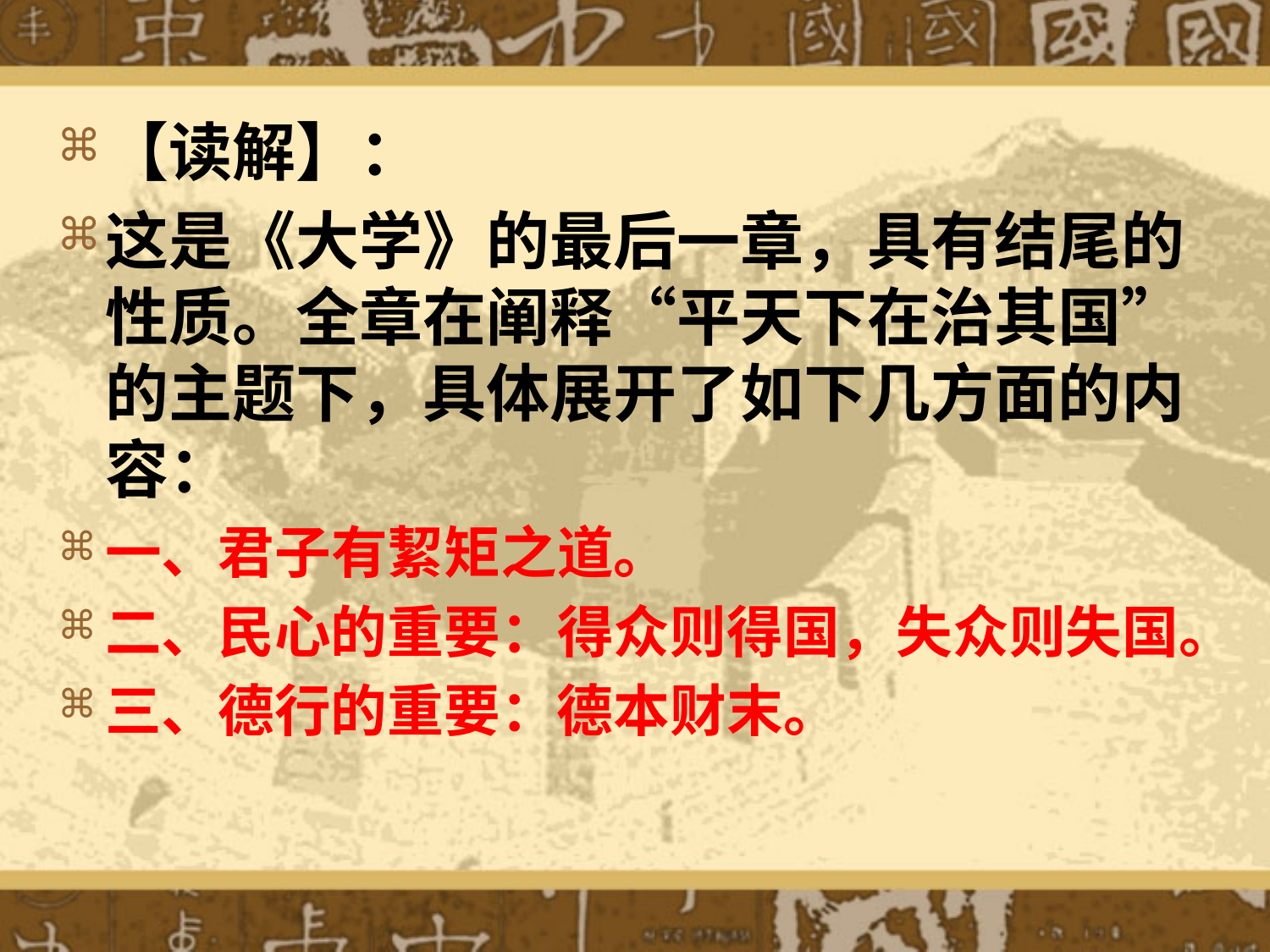

【读解】：
这是《大学》的最后一章，具有结尾的性质。全章在阐释“平天下在治其国”的主题下，具体展开了如下几方面的内容：
一、君子有絜矩之道。
二、民心的重要：得众则得国，失众则失国。
三、德行的重要：德本财末。